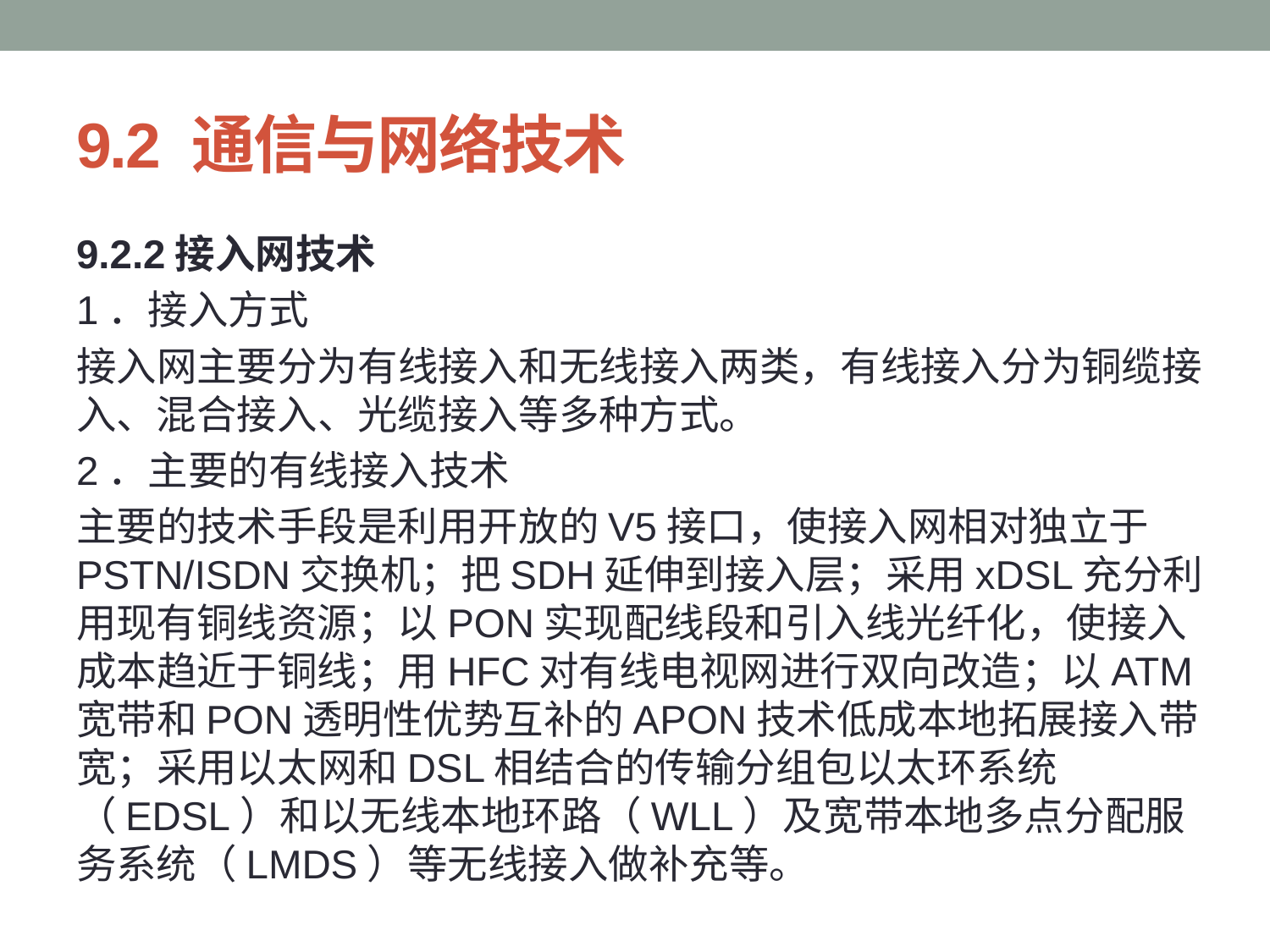

# 9.2 通信与网络技术
9.2.2接入网技术
1．接入方式
接入网主要分为有线接入和无线接入两类，有线接入分为铜缆接入、混合接入、光缆接入等多种方式。
2．主要的有线接入技术
主要的技术手段是利用开放的V5接口，使接入网相对独立于PSTN/ISDN交换机；把SDH延伸到接入层；采用xDSL充分利用现有铜线资源；以PON实现配线段和引入线光纤化，使接入成本趋近于铜线；用HFC对有线电视网进行双向改造；以ATM宽带和PON透明性优势互补的APON技术低成本地拓展接入带宽；采用以太网和DSL相结合的传输分组包以太环系统（EDSL）和以无线本地环路（WLL）及宽带本地多点分配服务系统（LMDS）等无线接入做补充等。